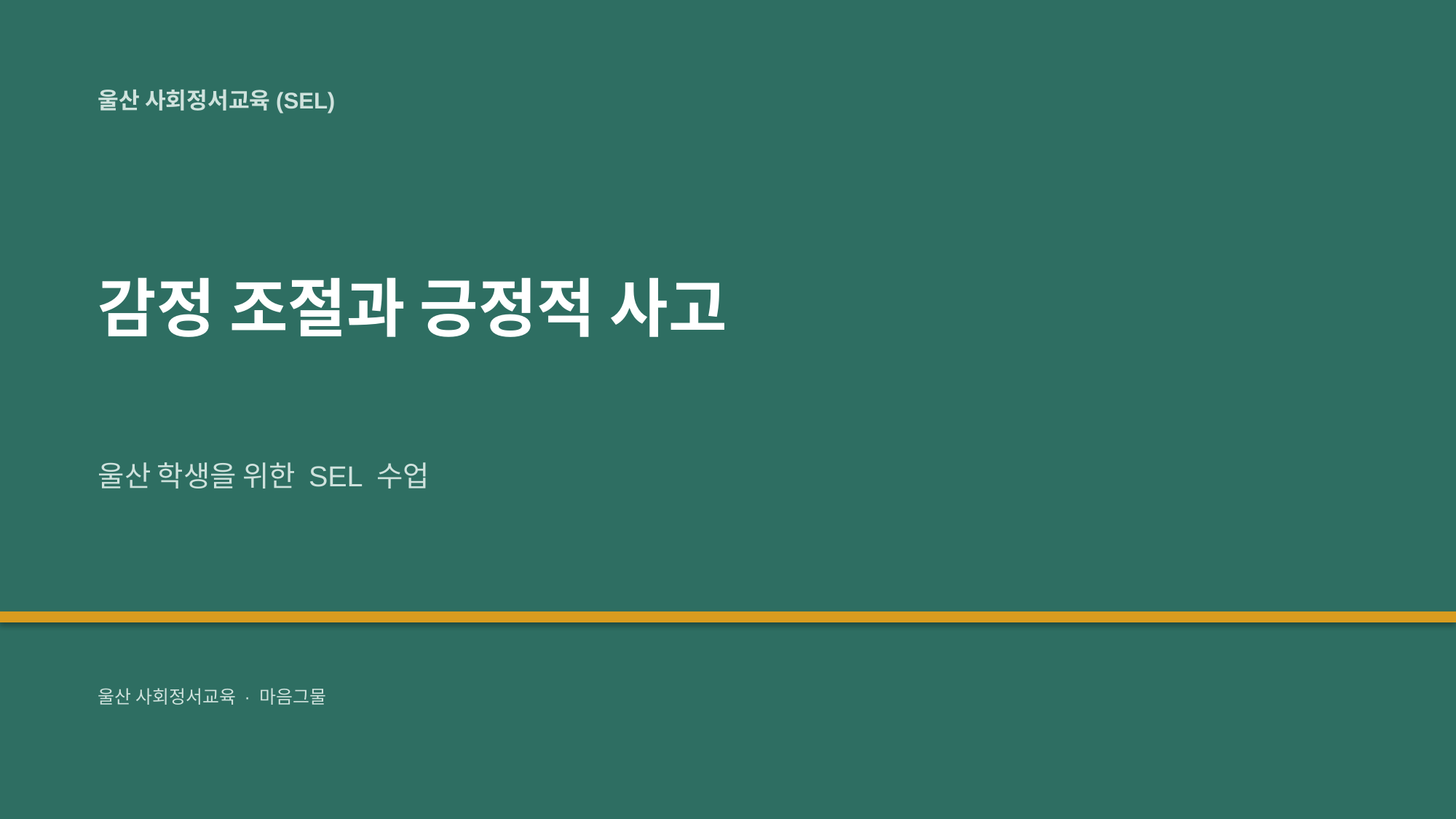

울산 사회정서교육(SEL)
감정 조절과 긍정적 사고
울산 학생을 위한 SEL 수업

울산 사회정서교육 · 마음그물